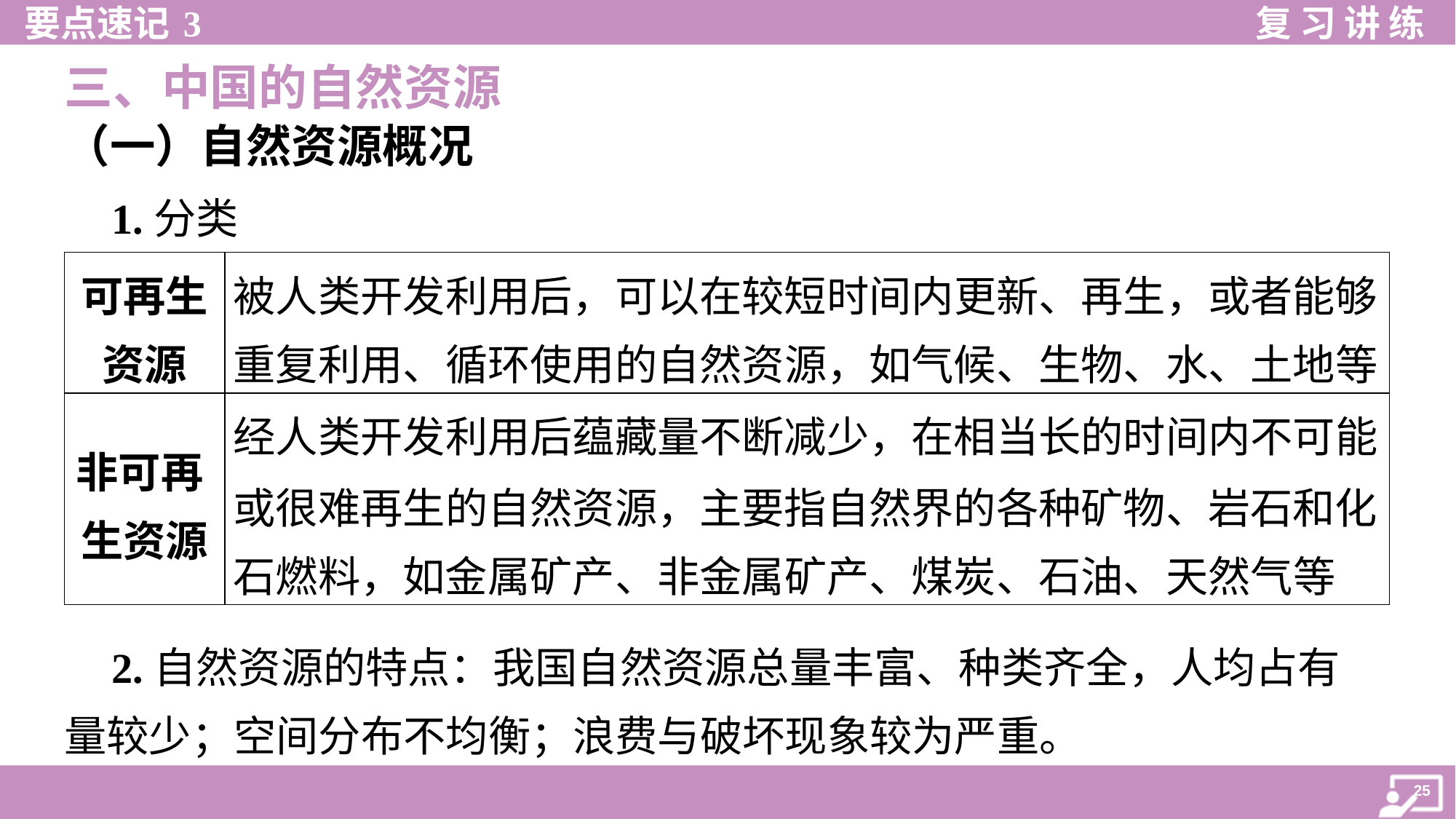

三、中国的自然资源
（一）自然资源概况
    1.分类
| 可再生 资源 | 被人类开发利用后，可以在较短时间内更新、再生，或者能够 重复利用、循环使用的自然资源，如气候、生物、水、土地等 |
| --- | --- |
| 非可再 生资源 | 经人类开发利用后蕴藏量不断减少，在相当长的时间内不可能 或很难再生的自然资源，主要指自然界的各种矿物、岩石和化 石燃料，如金属矿产、非金属矿产、煤炭、石油、天然气等 |
    2.自然资源的特点：我国自然资源总量丰富、种类齐全，人均占有
量较少；空间分布不均衡；浪费与破坏现象较为严重。